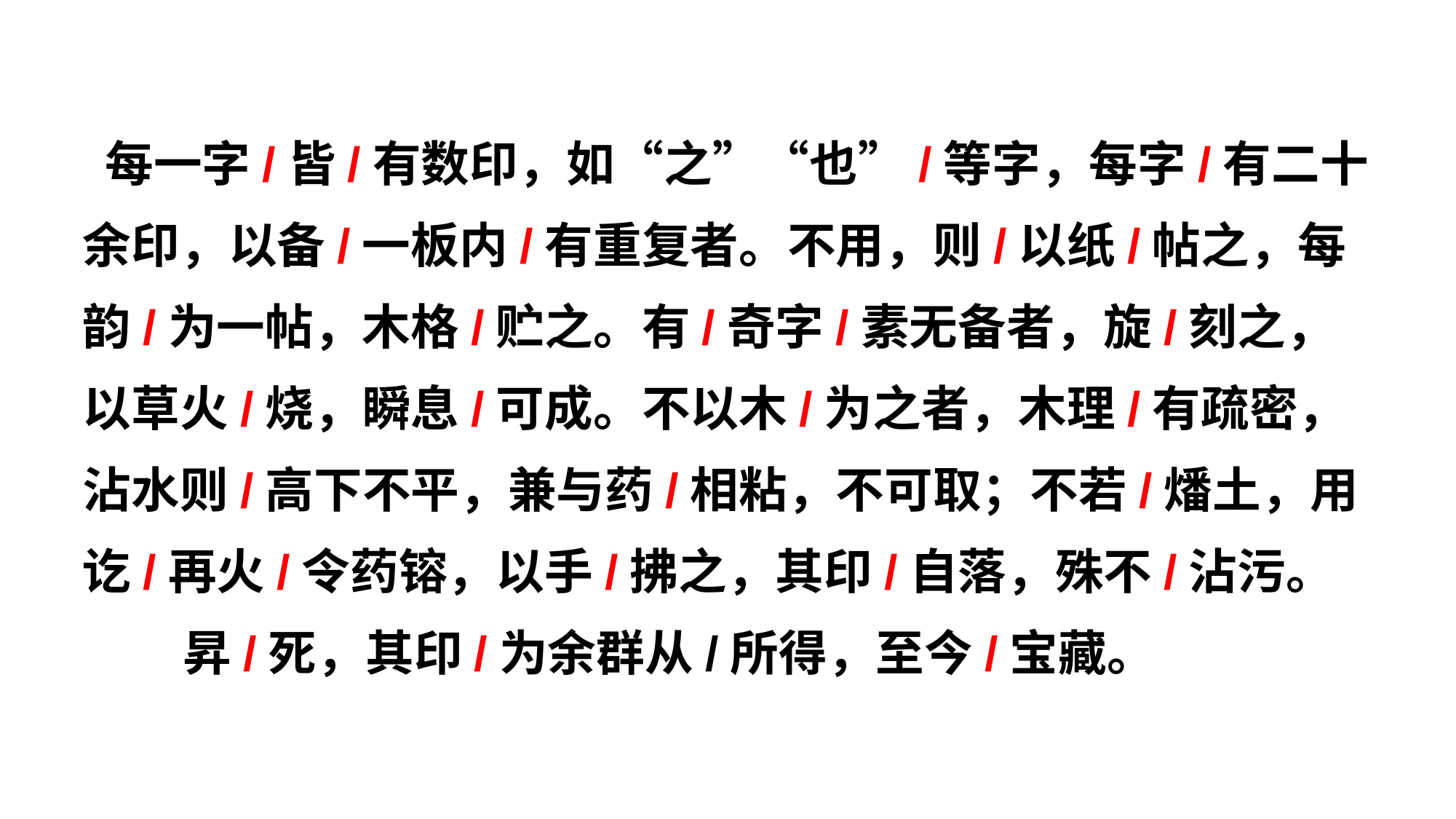

每一字/皆/有数印，如“之”“也”/等字，每字/有二十余印，以备/一板内/有重复者。不用，则/以纸/帖之，每韵/为一帖，木格/贮之。有/奇字/素无备者，旋/刻之，以草火/烧，瞬息/可成。不以木/为之者，木理/有疏密，沾水则/高下不平，兼与药/相粘，不可取；不若/燔土，用讫/再火/令药镕，以手/拂之，其印/自落，殊不/沾污。
      昇/死，其印/为余群从/所得，至今/宝藏。